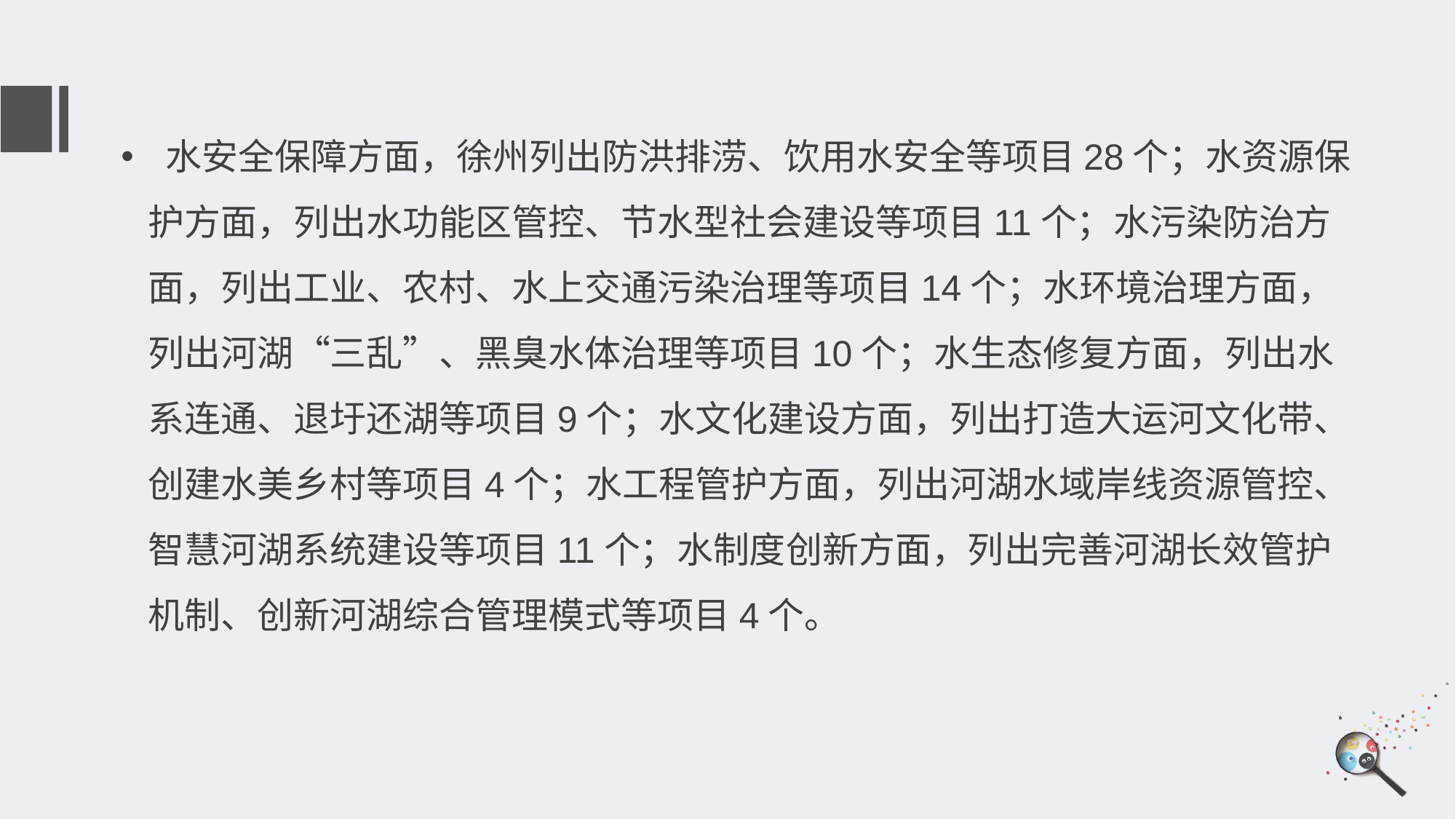

水安全保障方面，徐州列出防洪排涝、饮用水安全等项目28个；水资源保护方面，列出水功能区管控、节水型社会建设等项目11个；水污染防治方面，列出工业、农村、水上交通污染治理等项目14个；水环境治理方面，列出河湖“三乱”、黑臭水体治理等项目10个；水生态修复方面，列出水系连通、退圩还湖等项目9个；水文化建设方面，列出打造大运河文化带、创建水美乡村等项目4个；水工程管护方面，列出河湖水域岸线资源管控、智慧河湖系统建设等项目11个；水制度创新方面，列出完善河湖长效管护机制、创新河湖综合管理模式等项目4个。